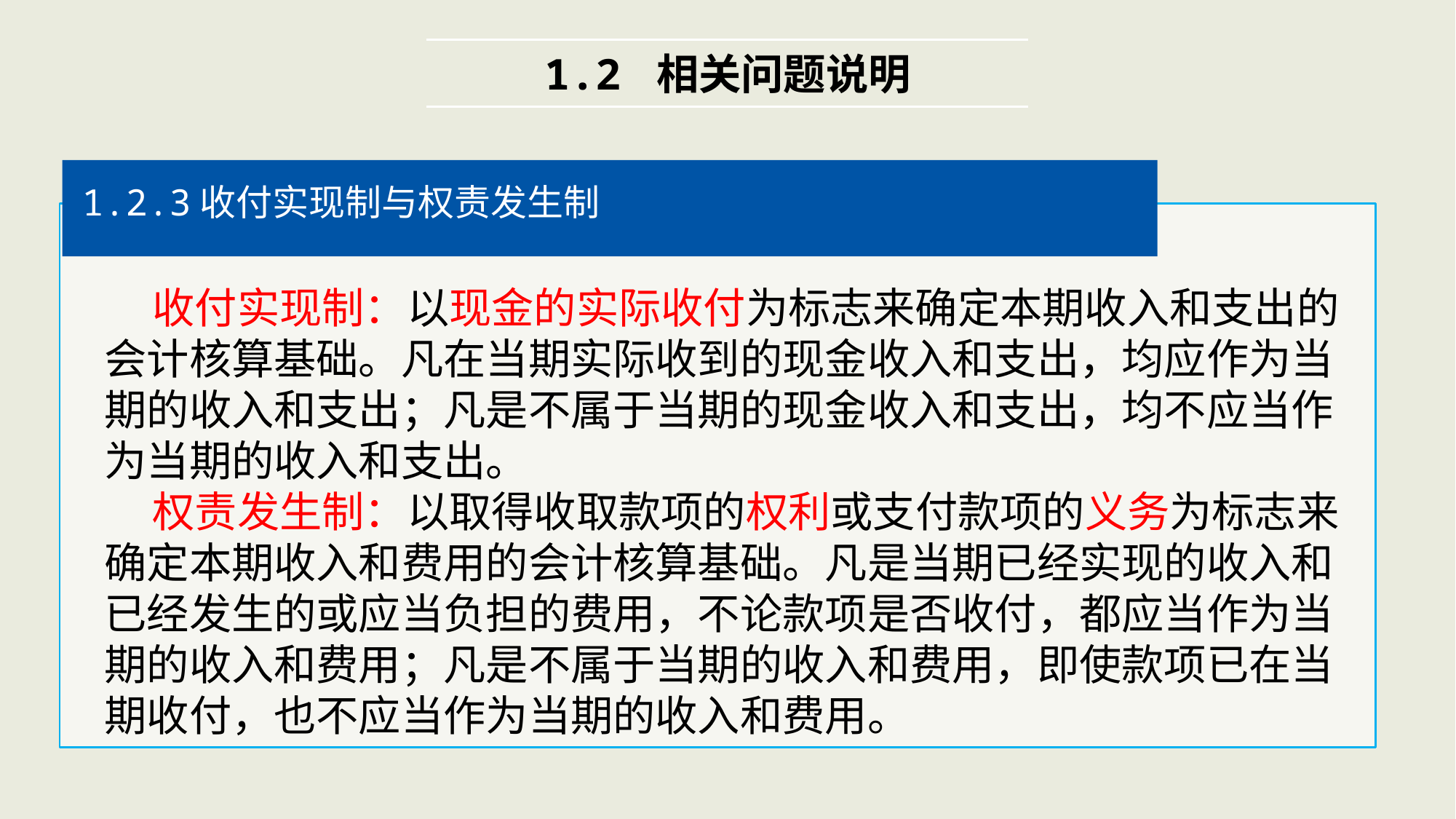

1.2 相关问题说明

1.2.3收付实现制与权责发生制

    收付实现制：以现金的实际收付为标志来确定本期收入和支出的会计核算基础。凡在当期实际收到的现金收入和支出，均应作为当期的收入和支出；凡是不属于当期的现金收入和支出，均不应当作为当期的收入和支出。
    权责发生制：以取得收取款项的权利或支付款项的义务为标志来确定本期收入和费用的会计核算基础。凡是当期已经实现的收入和已经发生的或应当负担的费用，不论款项是否收付，都应当作为当期的收入和费用；凡是不属于当期的收入和费用，即使款项已在当期收付，也不应当作为当期的收入和费用。
21